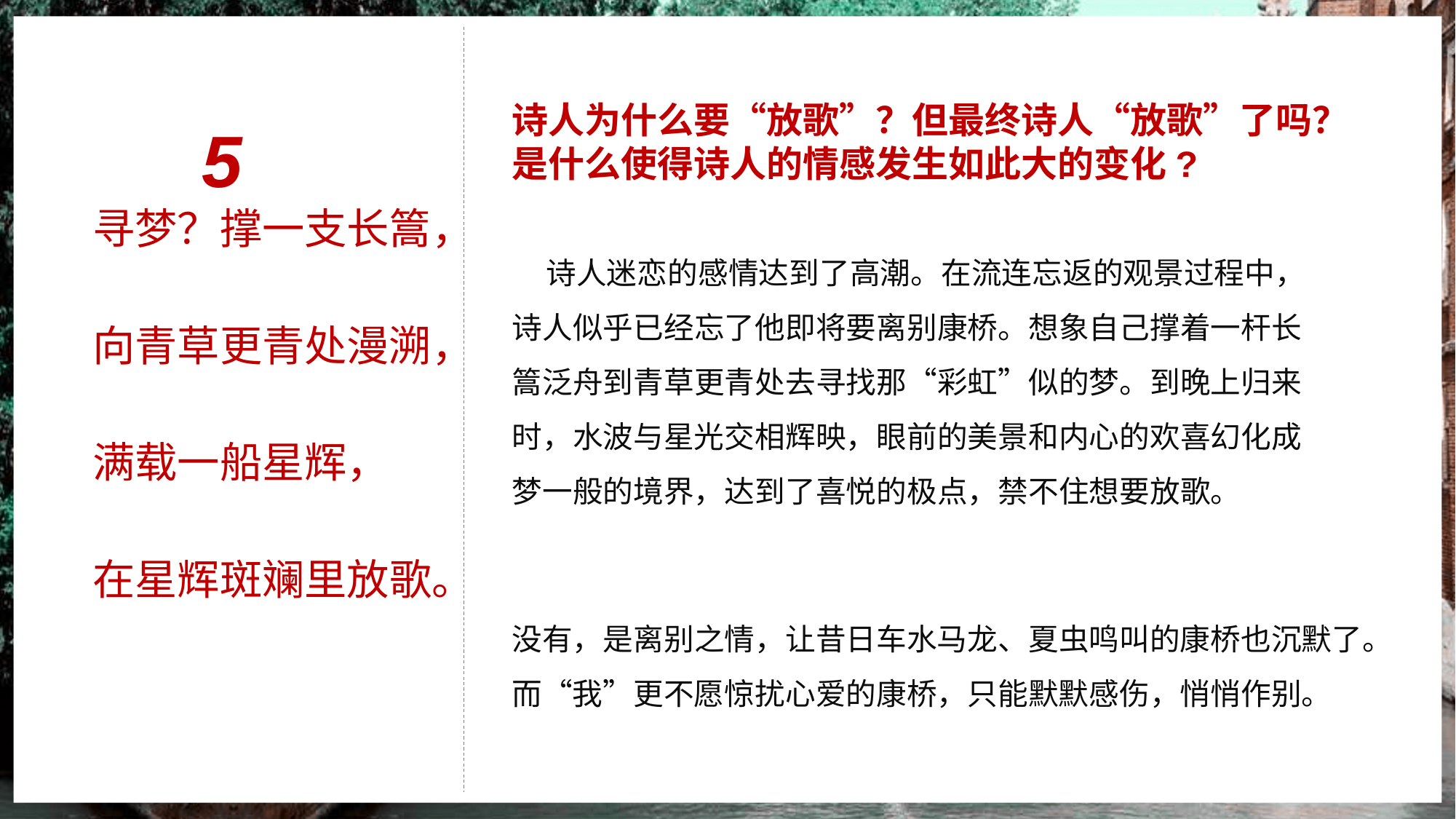

5

诗人为什么要“放歌”？但最终诗人“放歌”了吗？是什么使得诗人的情感发生如此大的变化?
寻梦？撑一支长篙，
向青草更青处漫溯，
满载一船星辉，
在星辉斑斓里放歌。

    诗人迷恋的感情达到了高潮。在流连忘返的观景过程中，诗人似乎已经忘了他即将要离别康桥。想象自己撑着一杆长篙泛舟到青草更青处去寻找那“彩虹”似的梦。到晚上归来时，水波与星光交相辉映，眼前的美景和内心的欢喜幻化成梦一般的境界，达到了喜悦的极点，禁不住想要放歌。

没有，是离别之情，让昔日车水马龙、夏虫鸣叫的康桥也沉默了。而“我”更不愿惊扰心爱的康桥，只能默默感伤，悄悄作别。